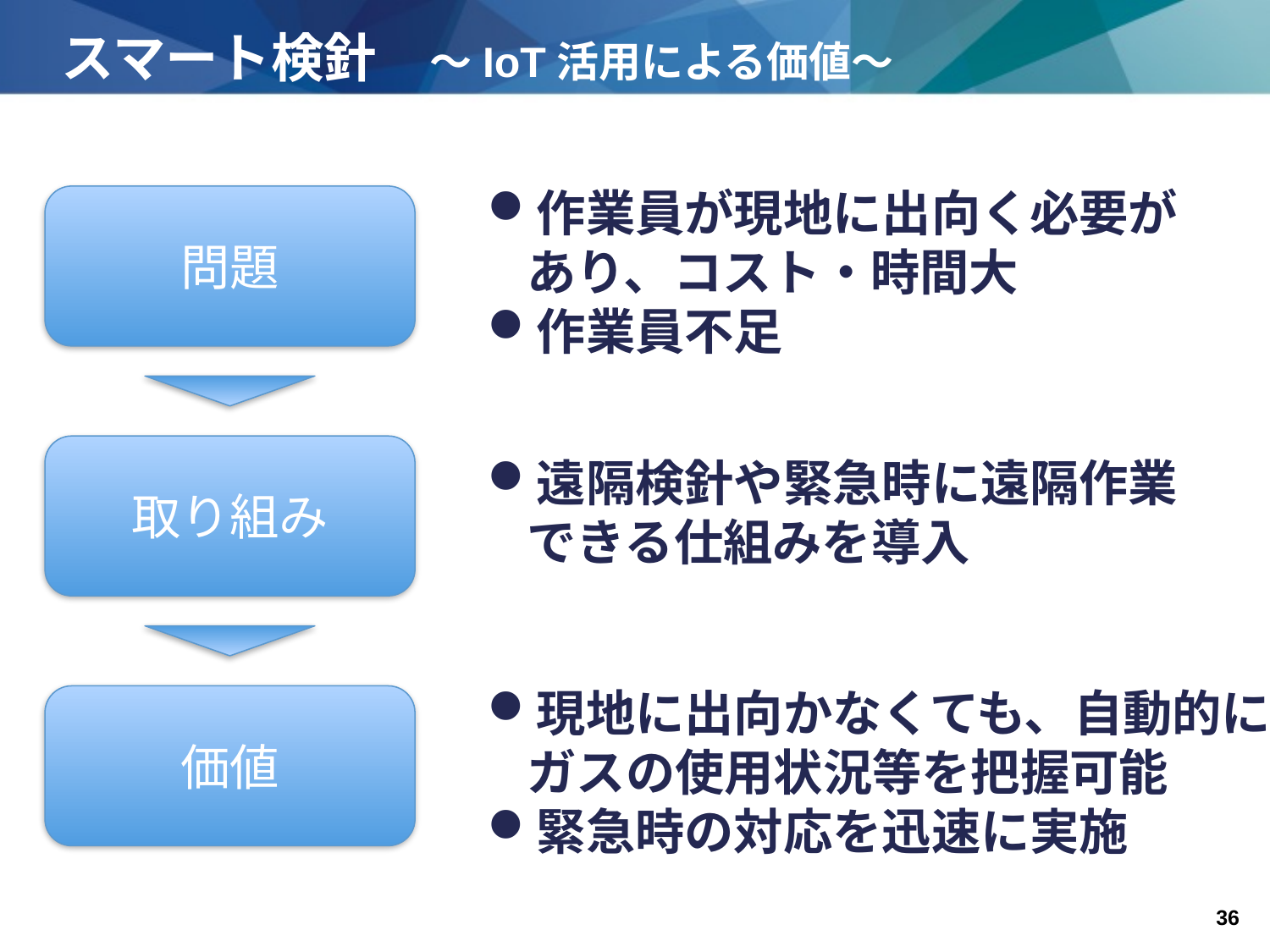

# スマート検針　～IoT活用による価値～
作業員が現地に出向く必要が
あり、コスト・時間大
作業員不足
問題

取り組み
遠隔検針や緊急時に遠隔作業
できる仕組みを導入

現地に出向かなくても、自動的に
ガスの使用状況等を把握可能
緊急時の対応を迅速に実施
価値
Copyright©2019　 西日本電信電話株式会社
- 36 -